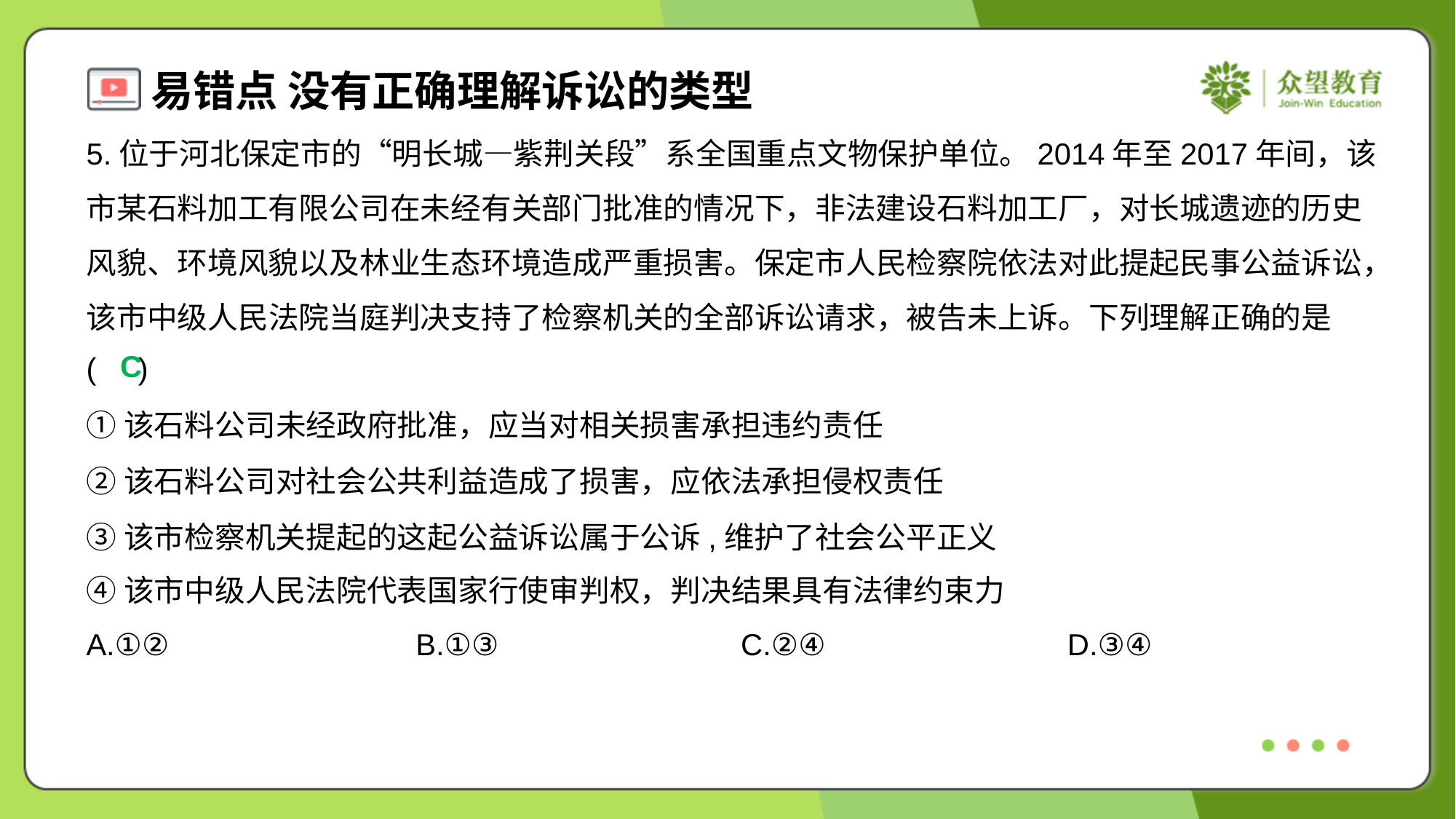

5.位于河北保定市的“明长城—紫荆关段”系全国重点文物保护单位。2014年至2017年间，该
市某石料加工有限公司在未经有关部门批准的情况下，非法建设石料加工厂，对长城遗迹的历史
风貌、环境风貌以及林业生态环境造成严重损害。保定市人民检察院依法对此提起民事公益诉讼，
该市中级人民法院当庭判决支持了检察机关的全部诉讼请求，被告未上诉。下列理解正确的是
(     )
C
①该石料公司未经政府批准，应当对相关损害承担违约责任
②该石料公司对社会公共利益造成了损害，应依法承担侵权责任
③该市检察机关提起的这起公益诉讼属于公诉,维护了社会公平正义
④该市中级人民法院代表国家行使审判权，判决结果具有法律约束力
A.①②	B.①③	C.②④	D.③④